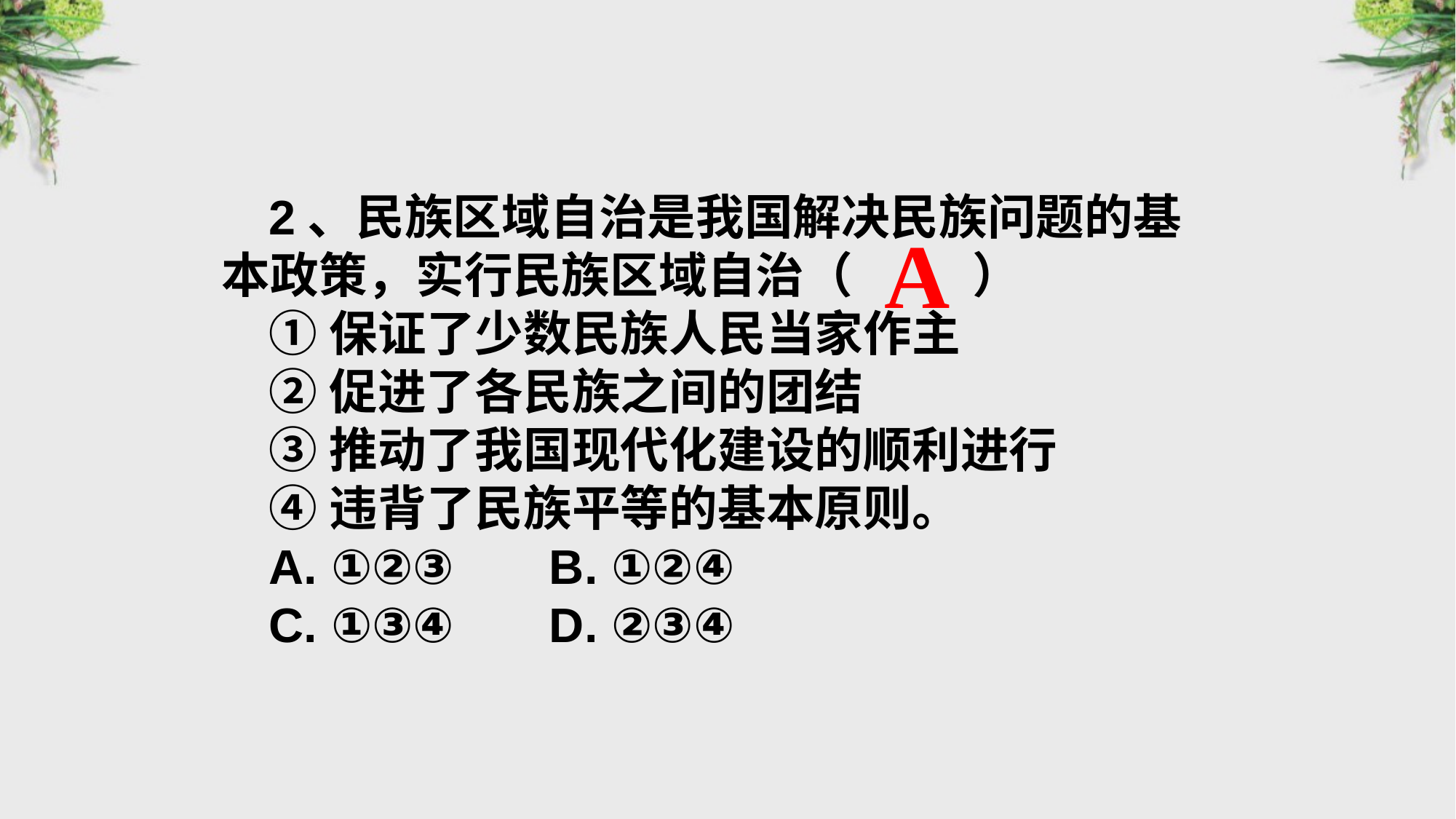

2、民族区域自治是我国解决民族问题的基本政策，实行民族区域自治（　  　）
①保证了少数民族人民当家作主
②促进了各民族之间的团结
③推动了我国现代化建设的顺利进行
④违背了民族平等的基本原则。
A. ①②③	B. ①②④
C. ①③④	D. ②③④
A